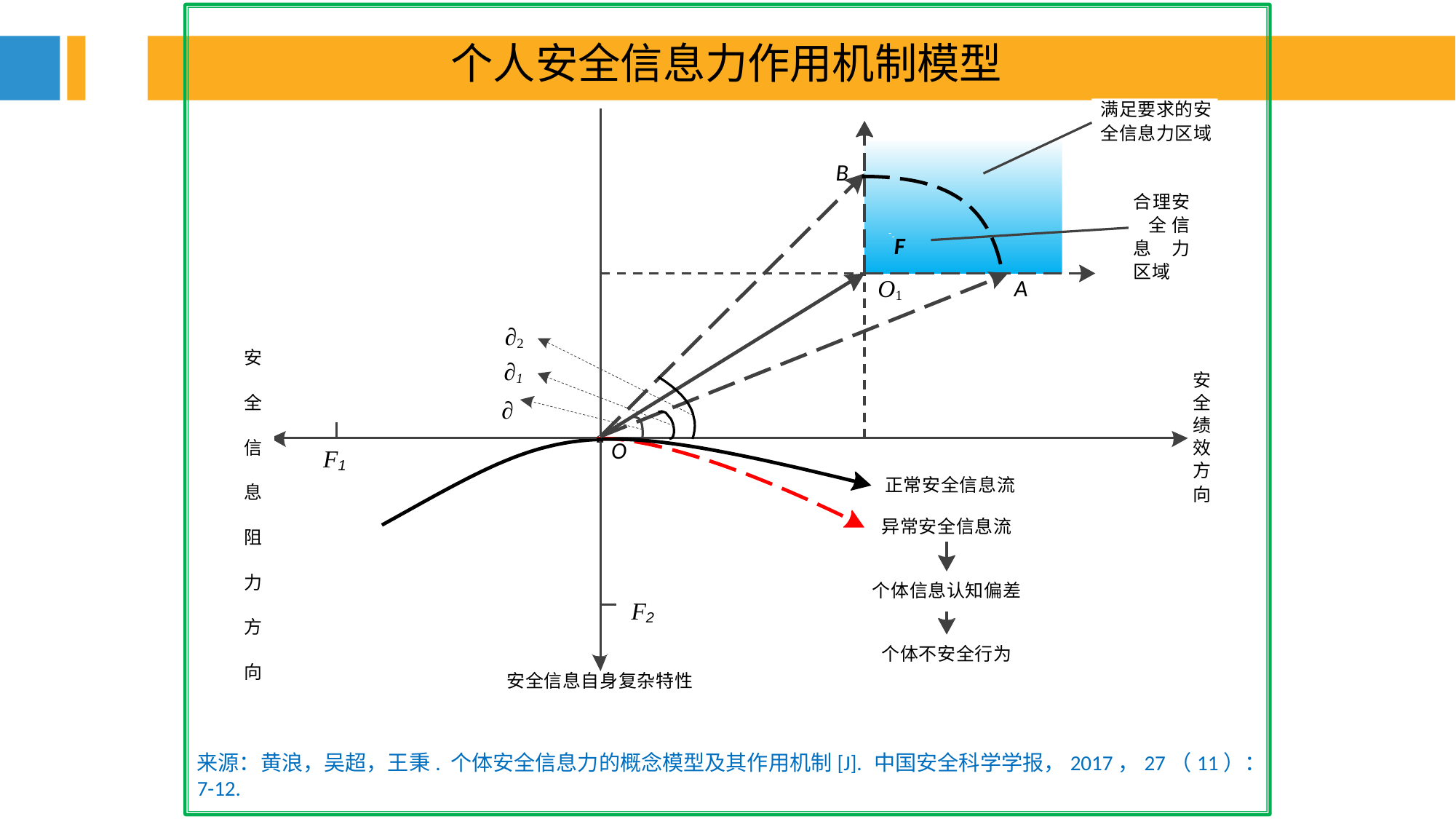

个人安全信息力作用机制模型
满足要求的安
全信息力区域
B

合理安  全信息  力区域

F

O1

A

∂2

安  全  信  息  阻  力  方  向

∂1

安

全
∂

绩

O
效

F1
方

正常安全信息流

向

异常安全信息流

个体信息认知偏差
F2
个体不安全行为

安全信息自身复杂特性

来源：黄浪，吴超，王秉. 个体安全信息力的概念模型及其作用机制[J]. 中国安全科学学报，2017，27（11）：7-12.